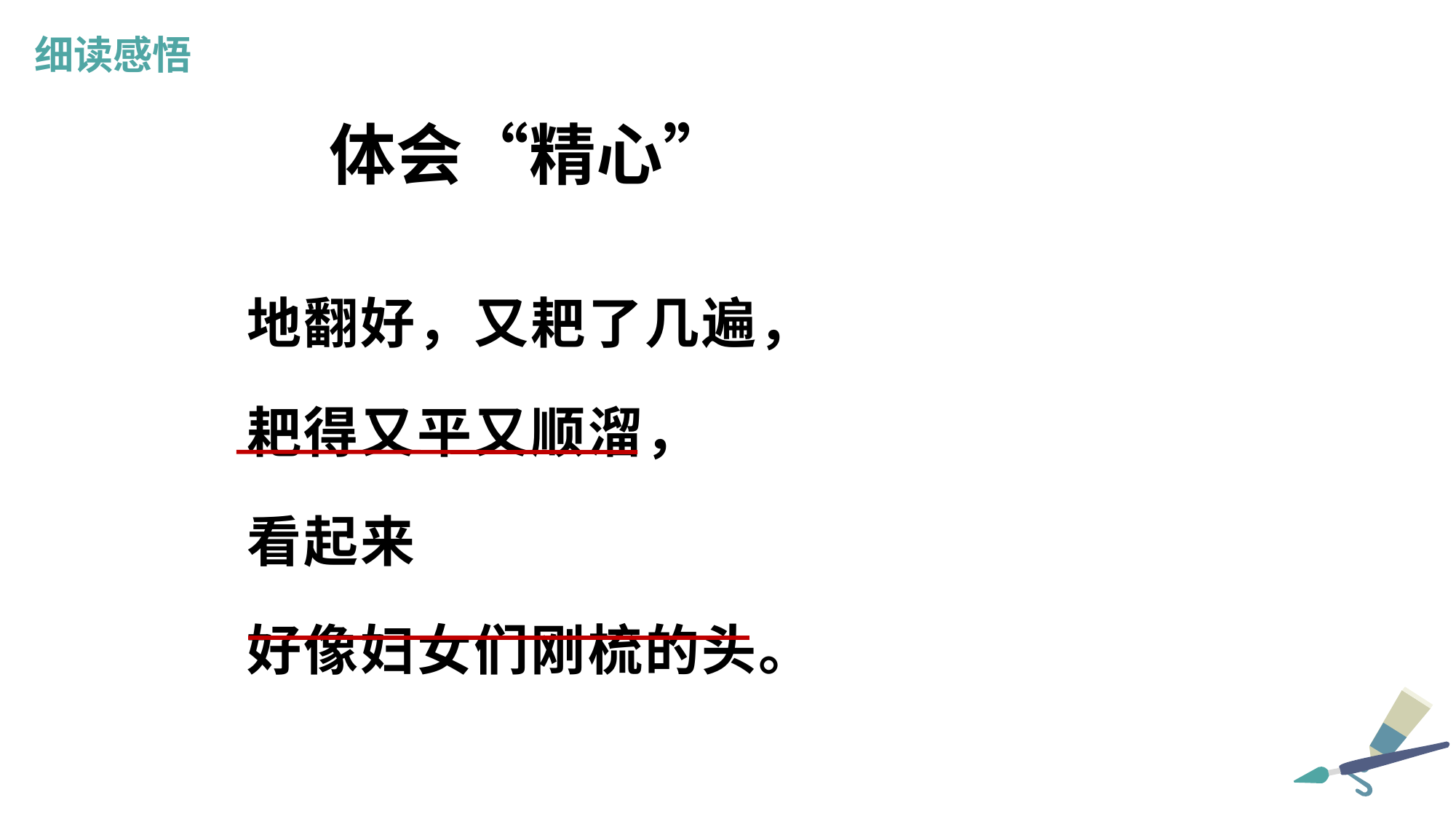

细读感悟
体会“精心”
地翻好，又耙了几遍，
耙得又平又顺溜，
看起来
好像妇女们刚梳的头。